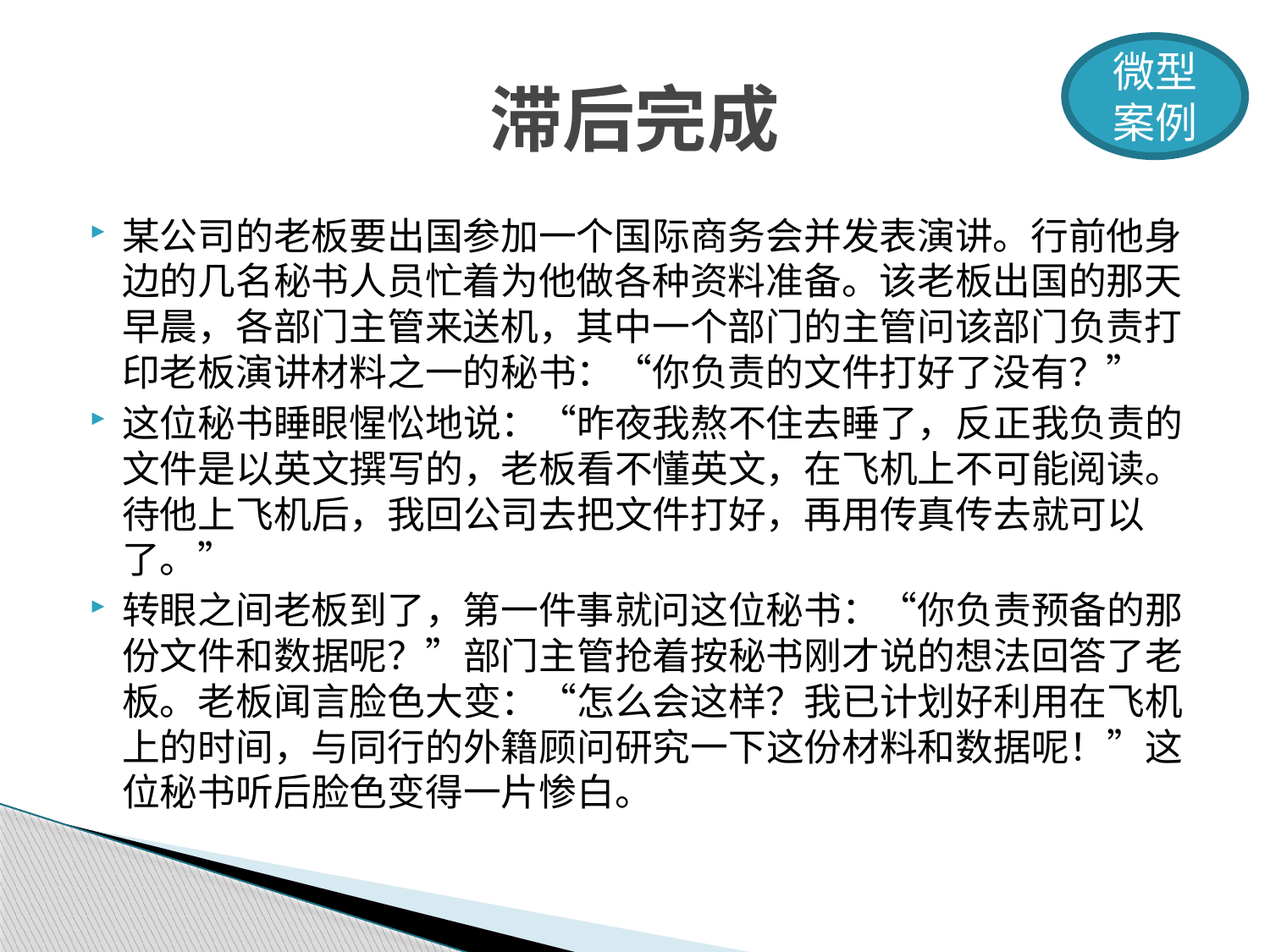

微型案例
# 滞后完成
某公司的老板要出国参加一个国际商务会并发表演讲。行前他身边的几名秘书人员忙着为他做各种资料准备。该老板出国的那天早晨，各部门主管来送机，其中一个部门的主管问该部门负责打印老板演讲材料之一的秘书：“你负责的文件打好了没有？”
这位秘书睡眼惺忪地说：“昨夜我熬不住去睡了，反正我负责的文件是以英文撰写的，老板看不懂英文，在飞机上不可能阅读。待他上飞机后，我回公司去把文件打好，再用传真传去就可以了。”
转眼之间老板到了，第一件事就问这位秘书：“你负责预备的那份文件和数据呢？”部门主管抢着按秘书刚才说的想法回答了老板。老板闻言脸色大变：“怎么会这样？我已计划好利用在飞机上的时间，与同行的外籍顾问研究一下这份材料和数据呢！”这位秘书听后脸色变得一片惨白。